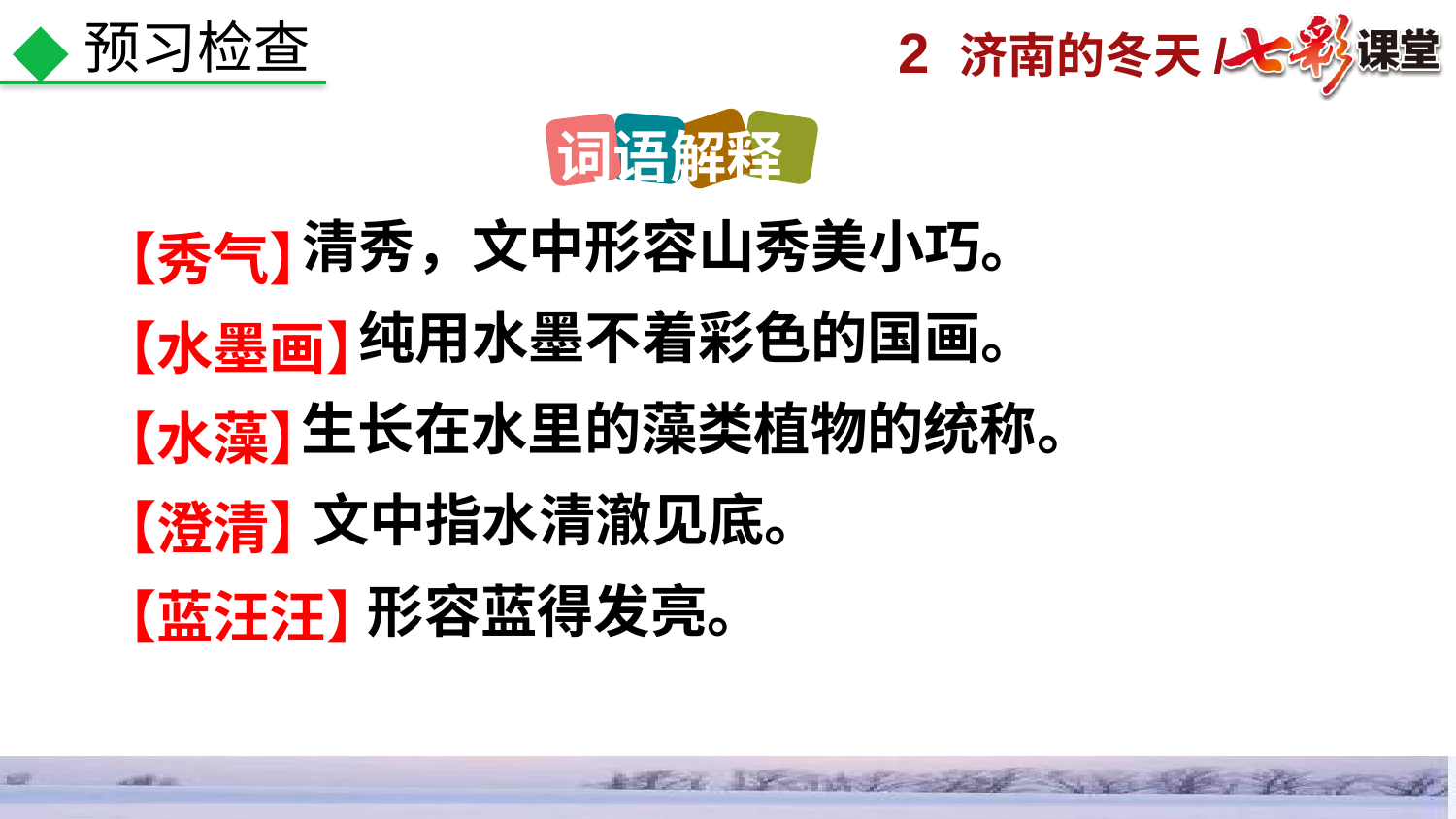

预习检查

词语解释

【秀气】
【水墨画】
【水藻】
【澄清】
【蓝汪汪】
清秀，文中形容山秀美小巧。
纯用水墨不着彩色的国画。
生长在水里的藻类植物的统称。
文中指水清澈见底。
形容蓝得发亮。